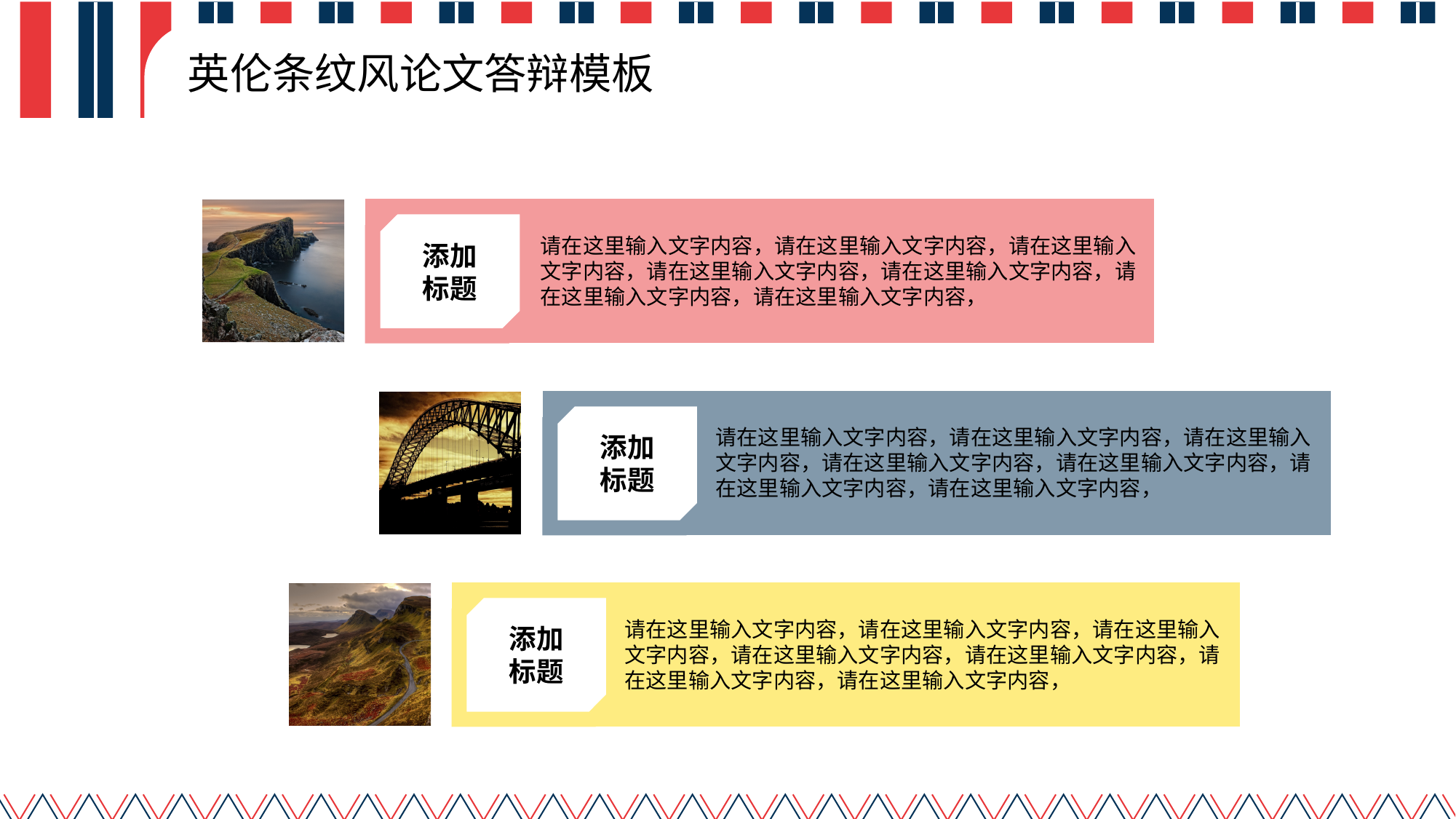

# 英伦条纹风论文答辩模板

添加
标题
请在这里输入文字内容，请在这里输入文字内容，请在这里输入文字内容，请在这里输入文字内容，请在这里输入文字内容，请在这里输入文字内容，请在这里输入文字内容，

添加
标题
请在这里输入文字内容，请在这里输入文字内容，请在这里输入文字内容，请在这里输入文字内容，请在这里输入文字内容，请在这里输入文字内容，请在这里输入文字内容，

添加
标题
请在这里输入文字内容，请在这里输入文字内容，请在这里输入文字内容，请在这里输入文字内容，请在这里输入文字内容，请在这里输入文字内容，请在这里输入文字内容，